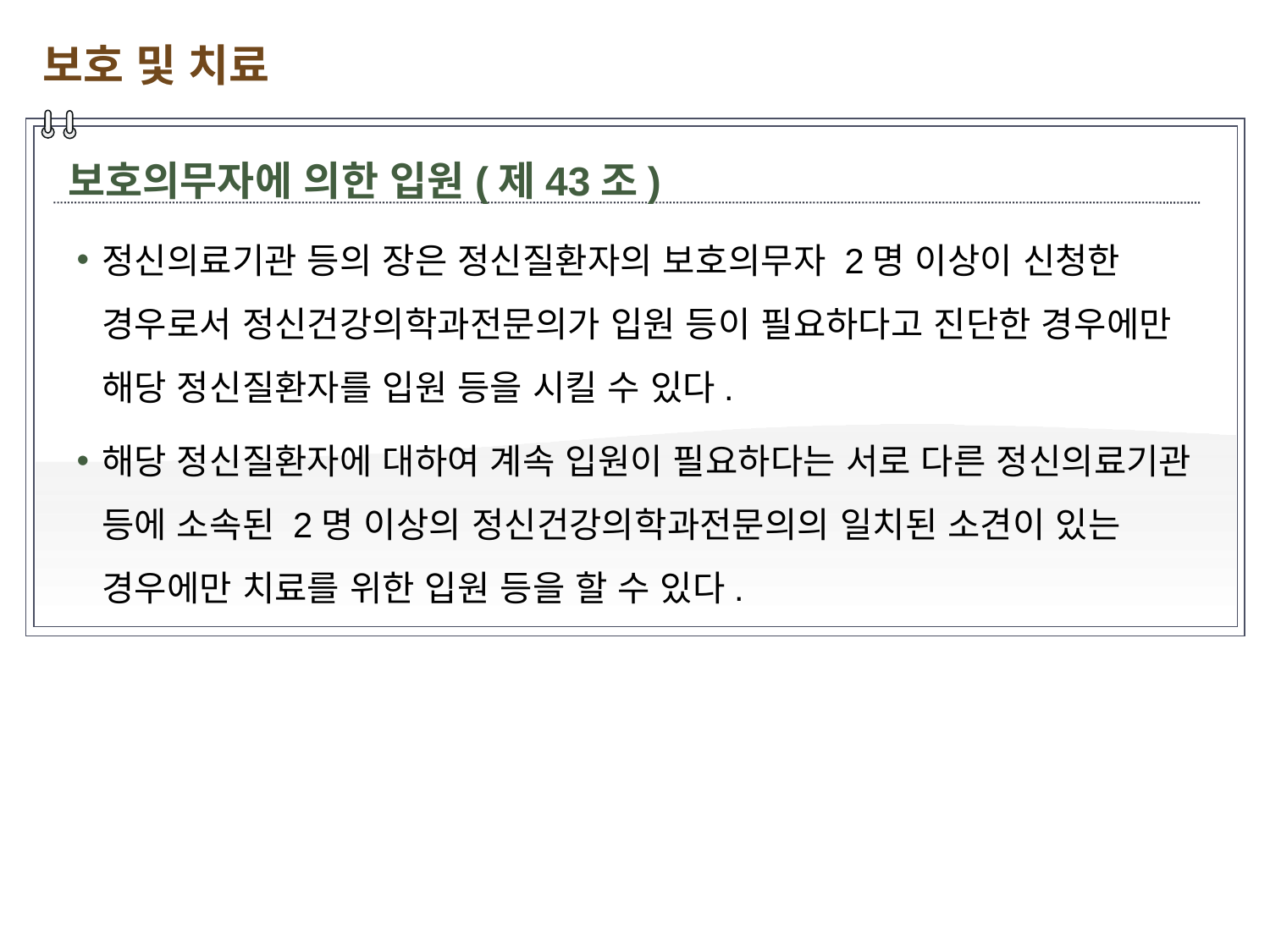

보호 및 치료

보호의무자에 의한 입원(제43조)

정신의료기관 등의 장은 정신질환자의 보호의무자 2명 이상이 신청한 경우로서 정신건강의학과전문의가 입원 등이 필요하다고 진단한 경우에만 해당 정신질환자를 입원 등을 시킬 수 있다.
해당 정신질환자에 대하여 계속 입원이 필요하다는 서로 다른 정신의료기관 등에 소속된 2명 이상의 정신건강의학과전문의의 일치된 소견이 있는 경우에만 치료를 위한 입원 등을 할 수 있다.